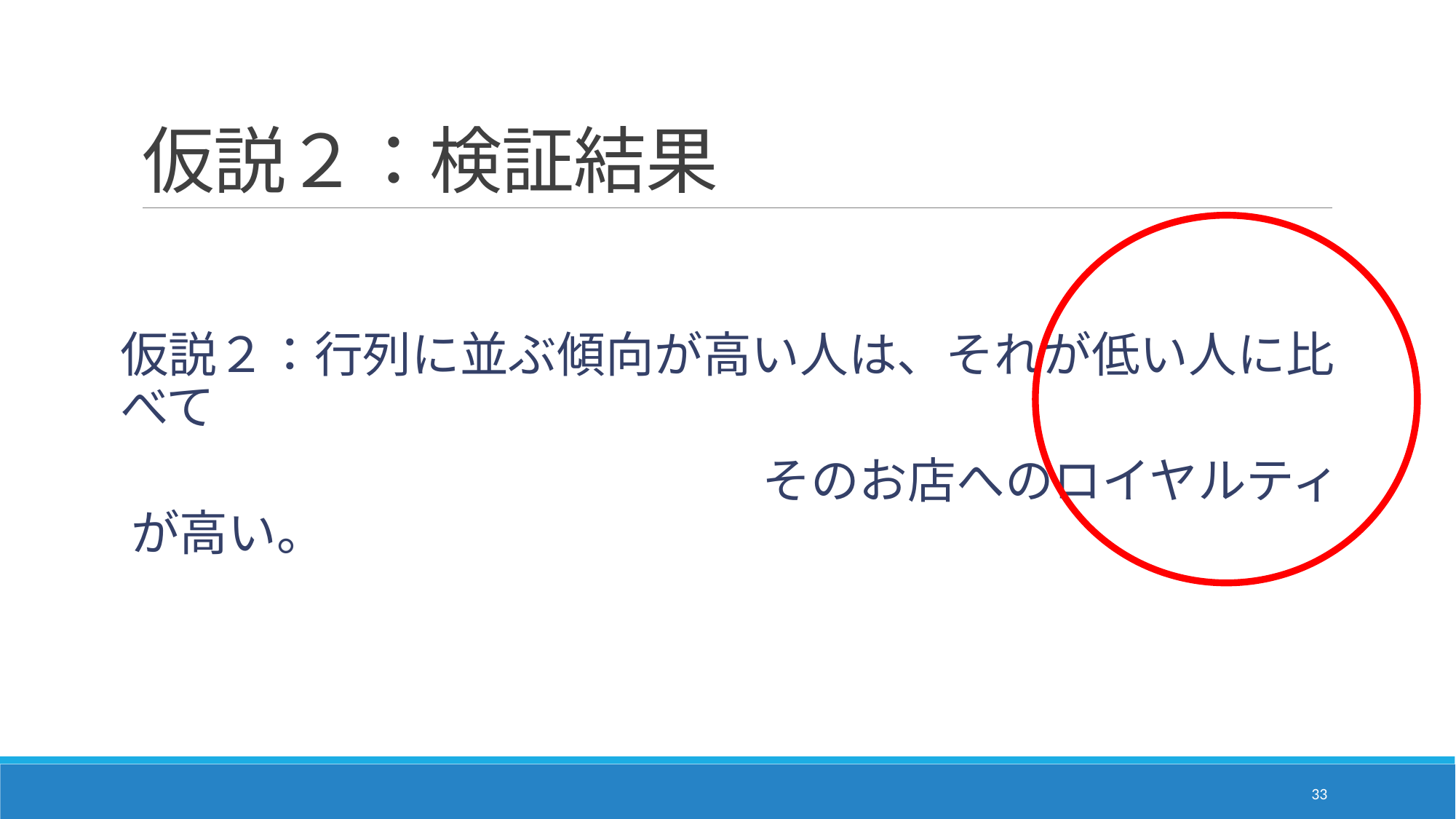

# 仮説２：検証結果

仮説２：行列に並ぶ傾向が高い人は、それが低い人に比べて
　　　　　　　　　　　　　そのお店へのロイヤルティが高い。

33